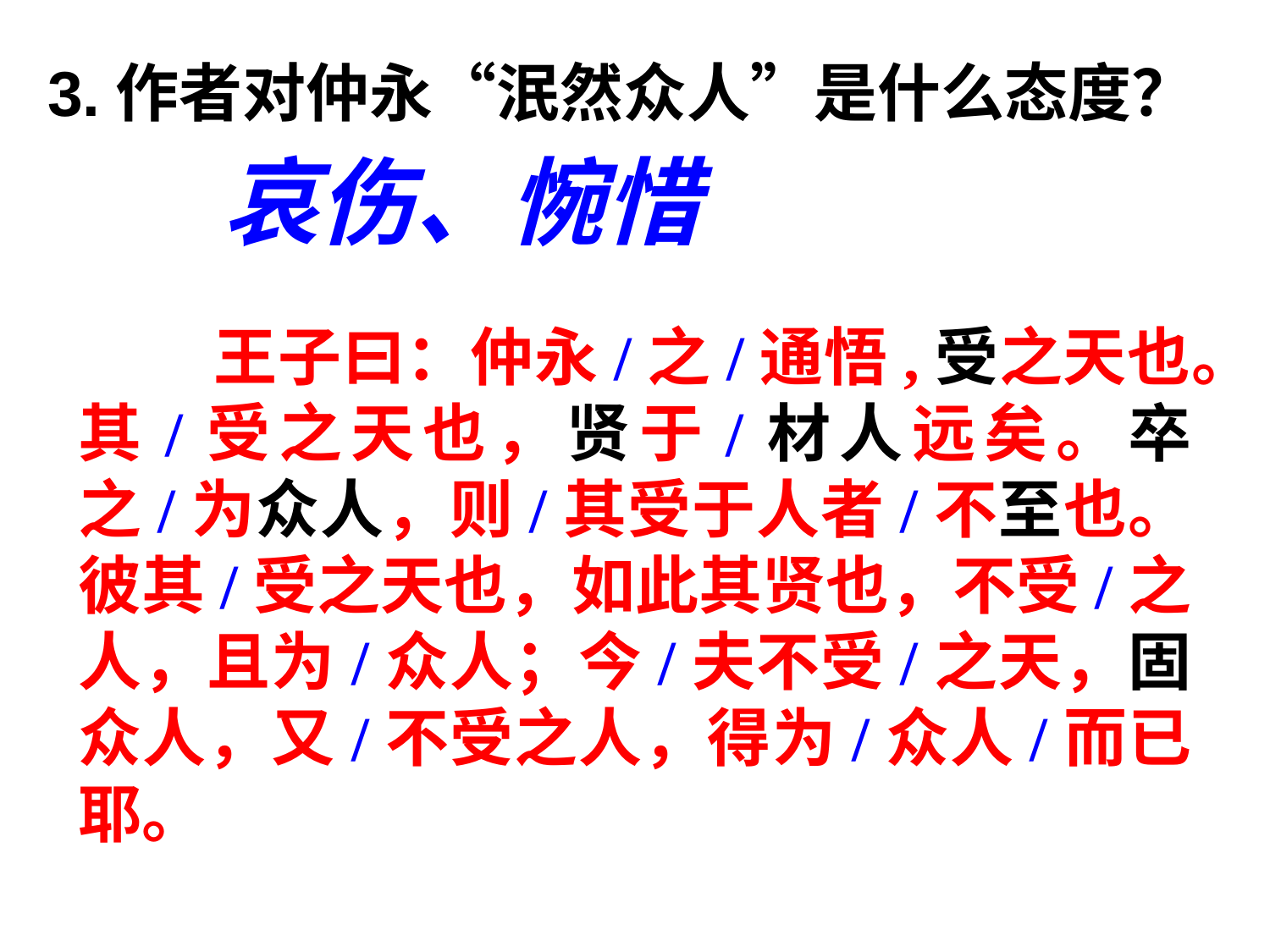

3.作者对仲永“泯然众人”是什么态度？

 哀伤、惋惜
        王子曰：仲永/之/通悟,受之天也。其/受之天也，贤于/材人远矣。卒之/为众人，则/其受于人者/不至也。彼其/受之天也，如此其贤也，不受/之人，且为/众人；今/夫不受/之天，固众人，又/不受之人，得为/众人/而已耶。